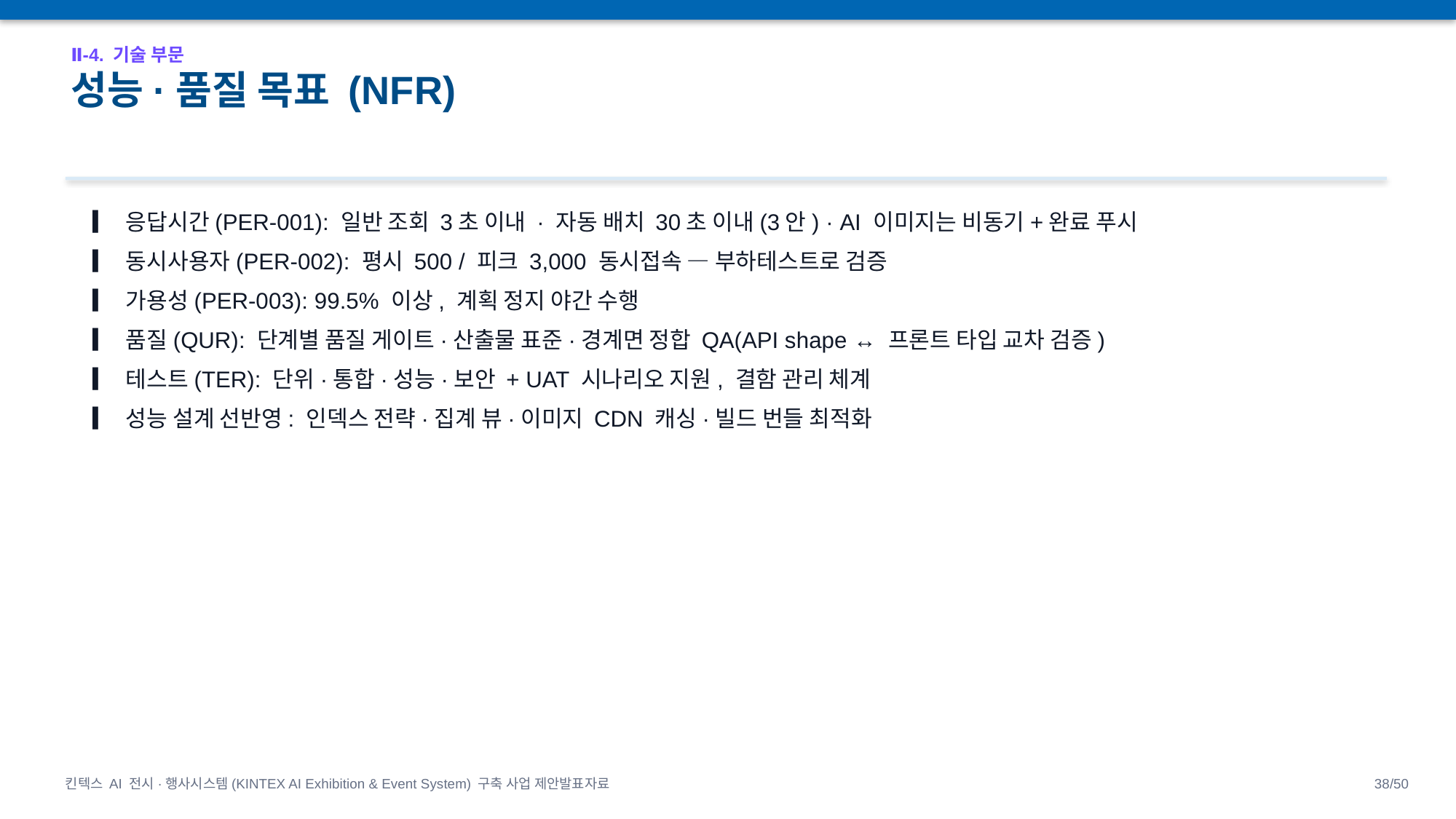

Ⅱ-4. 기술 부문
성능·품질 목표 (NFR)

▎ 응답시간(PER-001): 일반 조회 3초 이내 · 자동 배치 30초 이내(3안) · AI 이미지는 비동기+완료 푸시
▎ 동시사용자(PER-002): 평시 500 / 피크 3,000 동시접속 — 부하테스트로 검증
▎ 가용성(PER-003): 99.5% 이상, 계획 정지 야간 수행
▎ 품질(QUR): 단계별 품질 게이트·산출물 표준·경계면 정합 QA(API shape ↔ 프론트 타입 교차 검증)
▎ 테스트(TER): 단위·통합·성능·보안 + UAT 시나리오 지원, 결함 관리 체계
▎ 성능 설계 선반영: 인덱스 전략·집계 뷰·이미지 CDN 캐싱·빌드 번들 최적화
킨텍스 AI 전시·행사시스템(KINTEX AI Exhibition & Event System) 구축 사업 제안발표자료
38/50